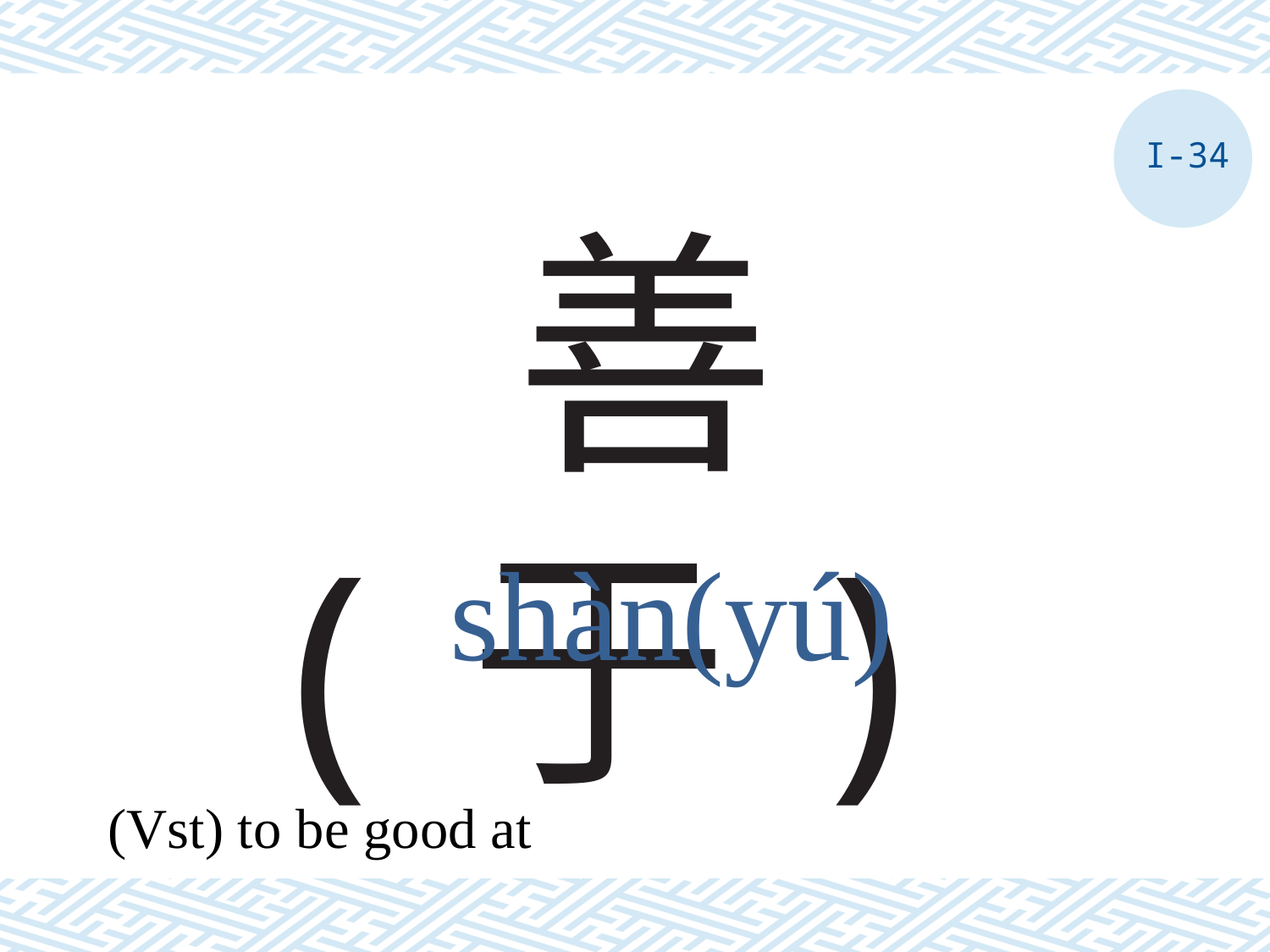

I-34

# 善(于)
shàn(yú)
(Vst) to be good at